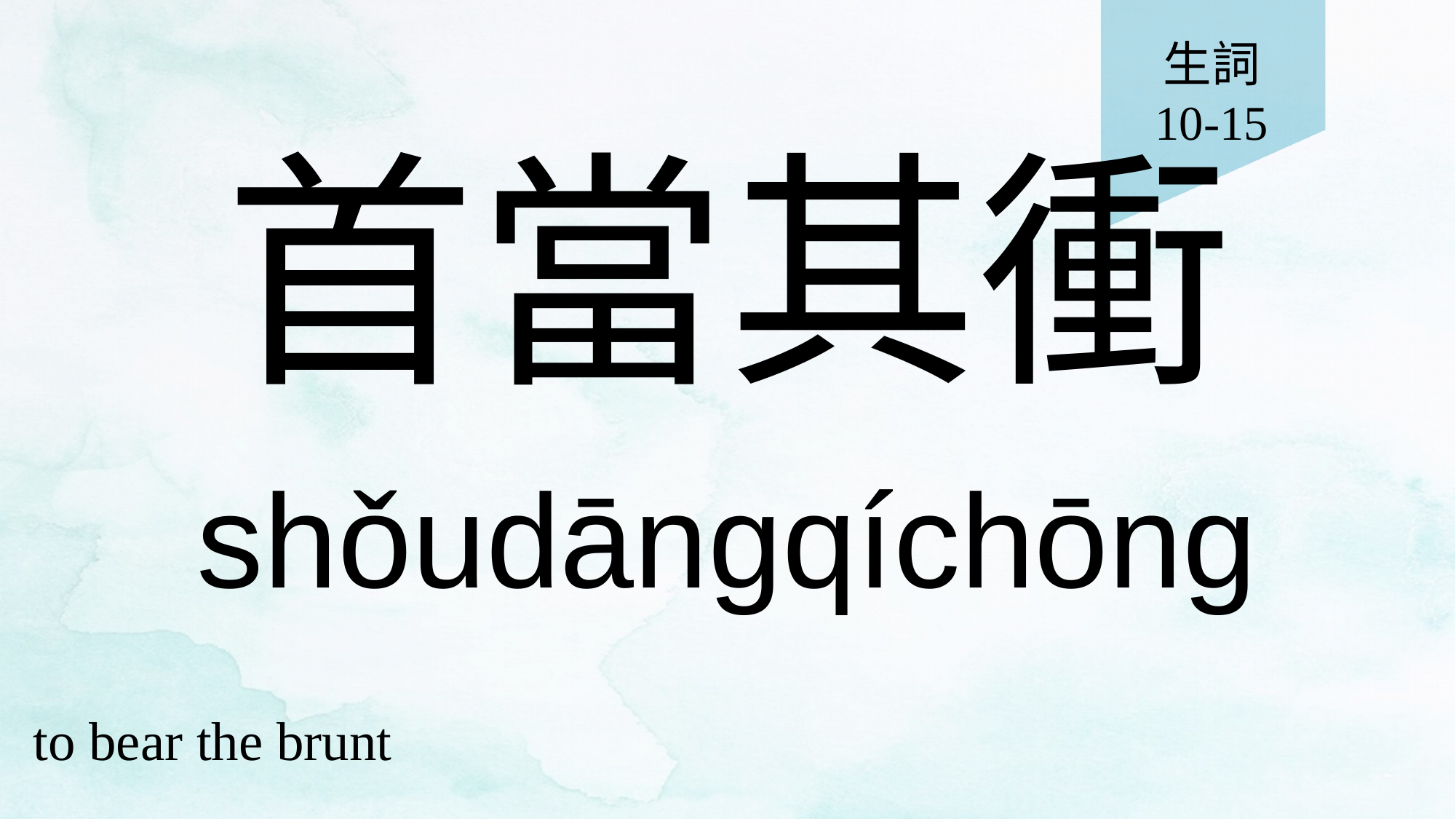

生詞
10-15
# 首當其衝
shǒudāngqíchōng
to bear the brunt